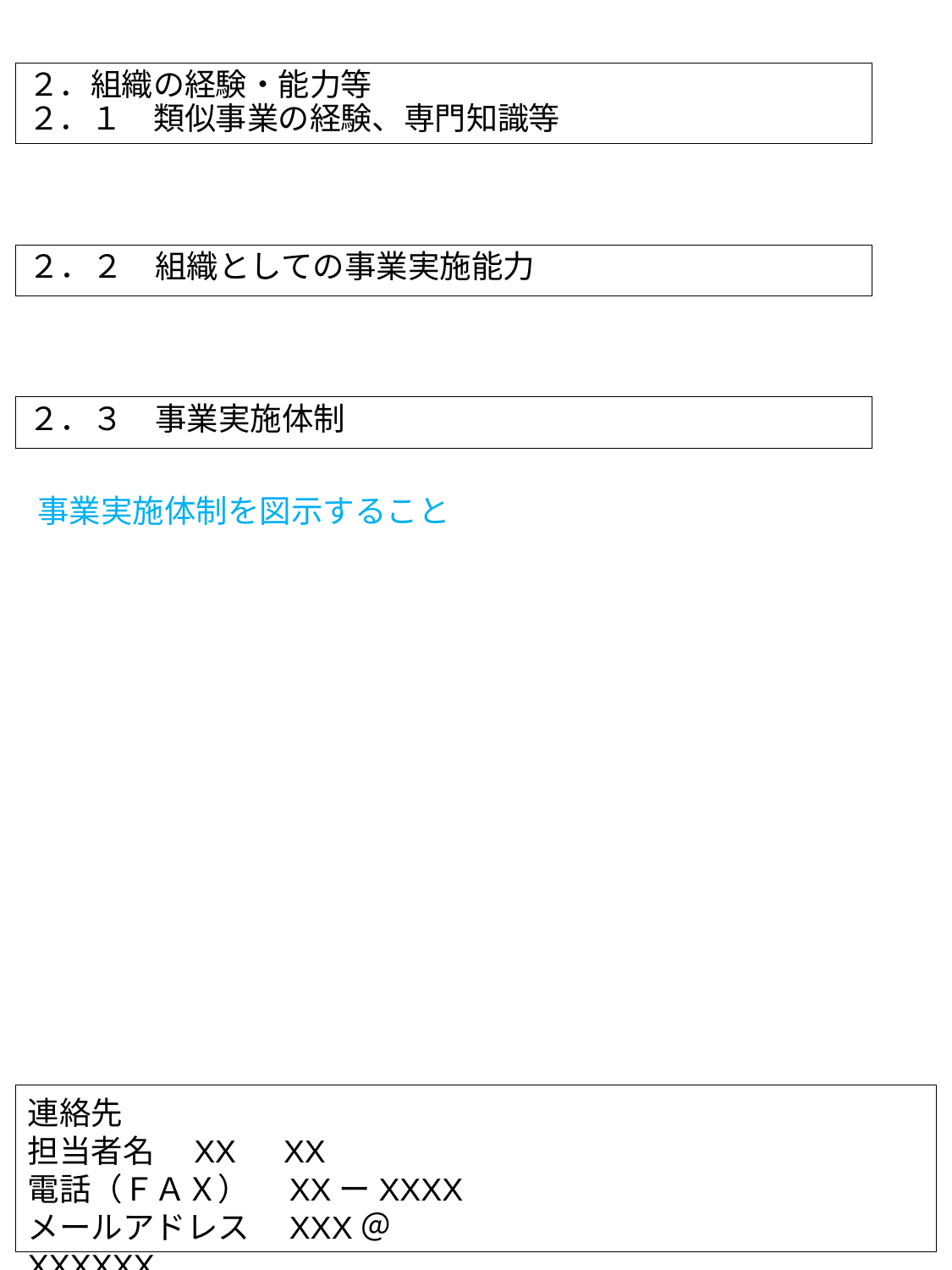

２．組織の経験・能力等
２．１　類似事業の経験、専門知識等
２．２　組織としての事業実施能力

２．３　事業実施体制
事業実施体制を図示すること

連絡先
担当者名　XX　XX
電話（ＦＡＸ）　XXーXXXX
メールアドレス　XXX＠XXXXXX